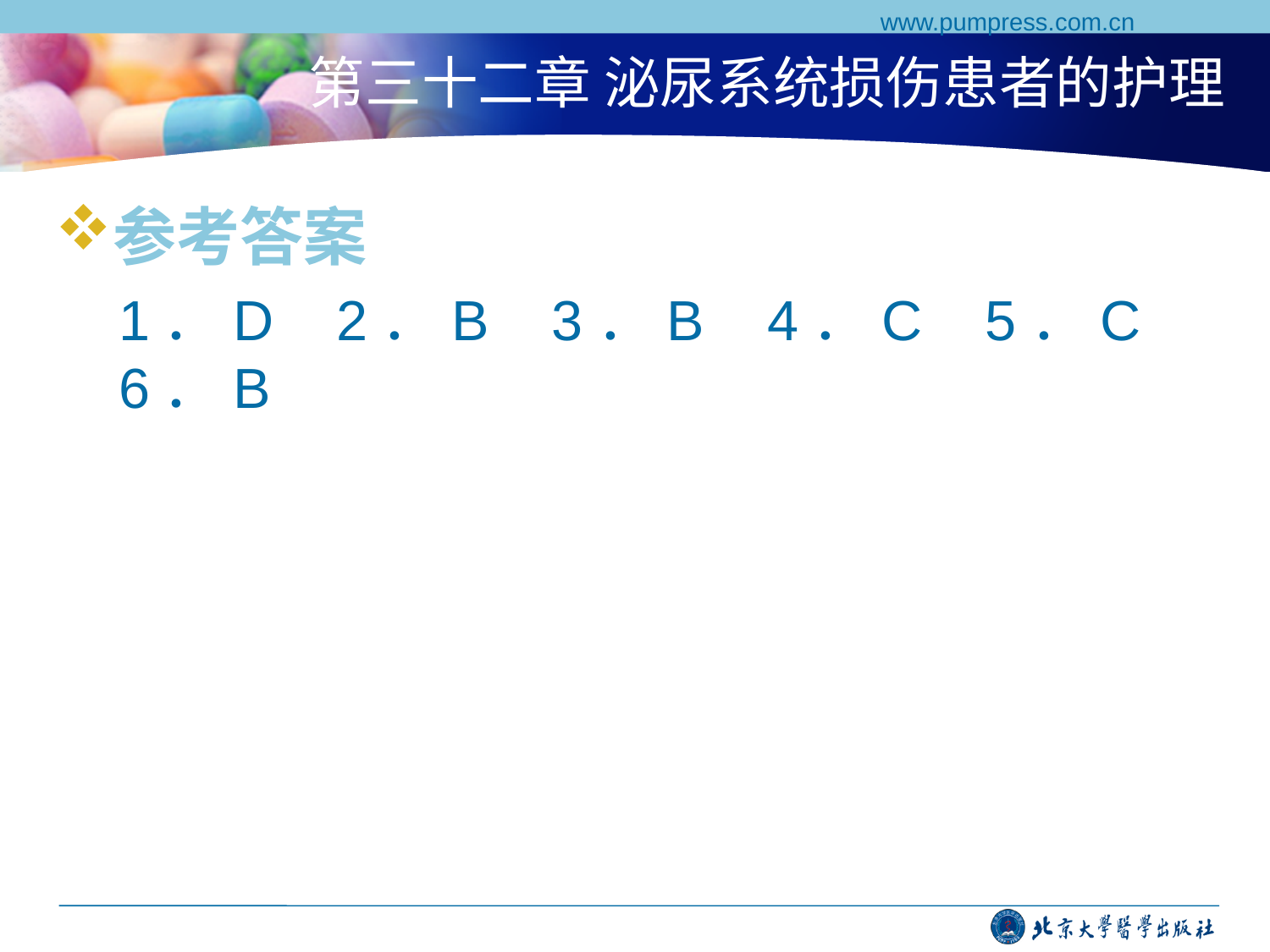

www.pumpress.com.cn
# 第三十二章 泌尿系统损伤患者的护理
参考答案
1．D    2．B    3．B    4．C    5．C    6．B